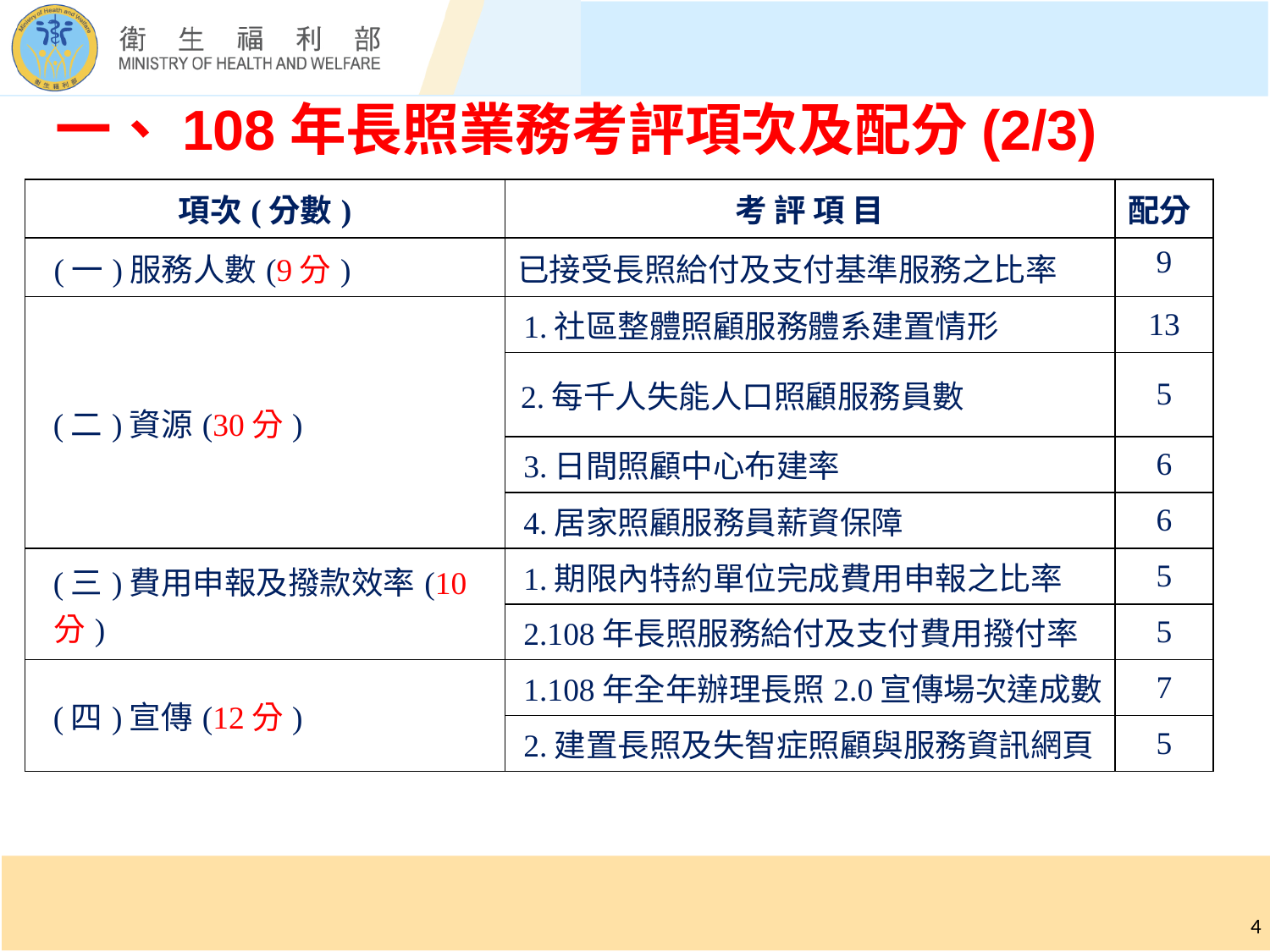

# 一、108年長照業務考評項次及配分(2/3)
| 項次(分數) | 考 評 項 目 | 配分 |
| --- | --- | --- |
| (一)服務人數(9分) | 已接受長照給付及支付基準服務之比率 | 9 |
| (二)資源(30分) | 1.社區整體照顧服務體系建置情形 | 13 |
|  | 2.每千人失能人口照顧服務員數 | 5 |
|  | 3.日間照顧中心布建率 | 6 |
|  | 4.居家照顧服務員薪資保障 | 6 |
| (三)費用申報及撥款效率(10分) | 1.期限內特約單位完成費用申報之比率 | 5 |
|  | 2.108年長照服務給付及支付費用撥付率 | 5 |
| (四)宣傳(12分) | 1.108年全年辦理長照2.0宣傳場次達成數 | 7 |
|  | 2.建置長照及失智症照顧與服務資訊網頁 | 5 |
4